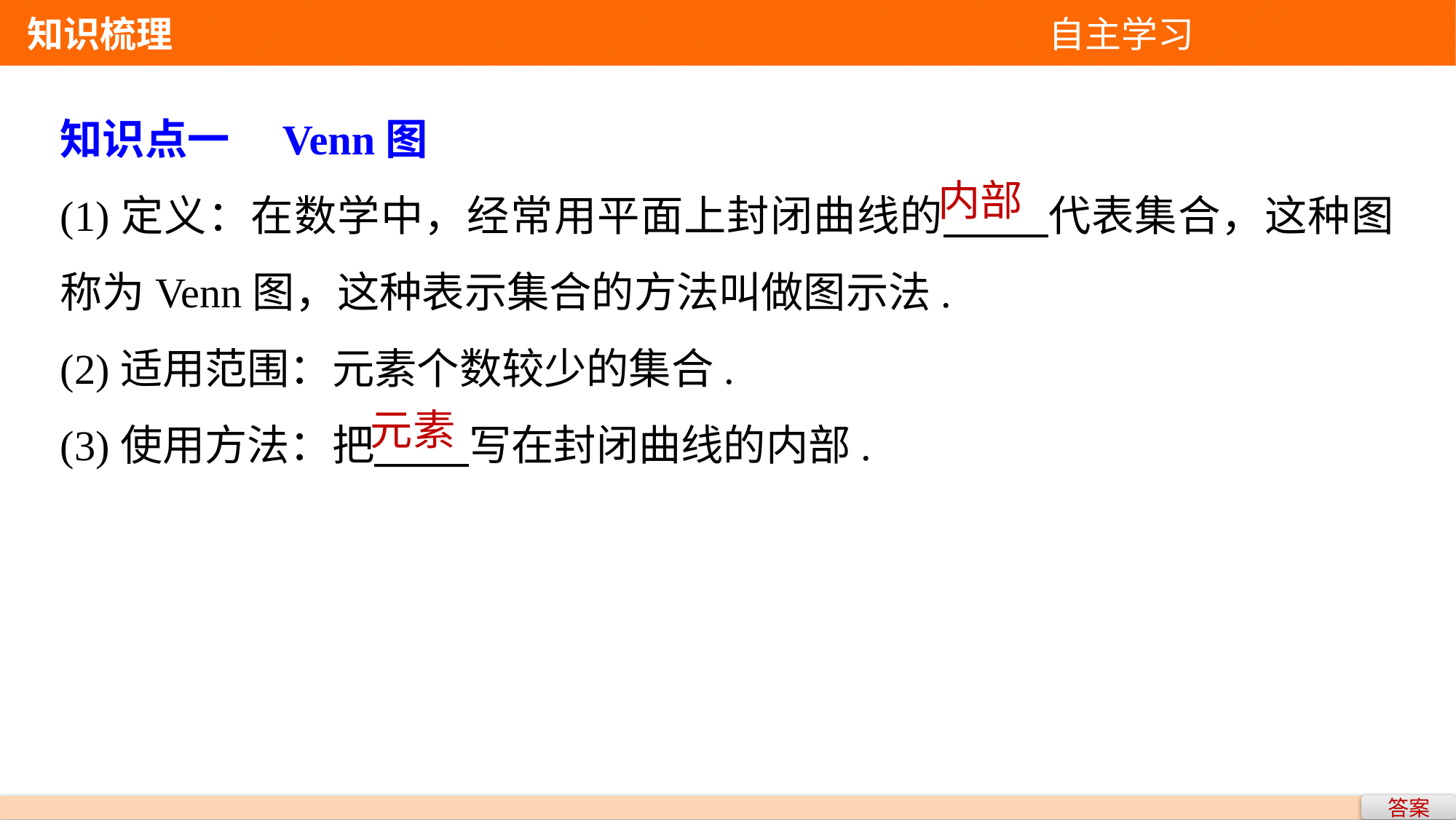

知识梳理                                                                                                           自主学习
知识点一　Venn图
(1)定义：在数学中，经常用平面上封闭曲线的          代表集合，这种图称为Venn图，这种表示集合的方法叫做图示法.
(2)适用范围：元素个数较少的集合.
(3)使用方法：把          写在封闭曲线的内部.
内部
元素
答案